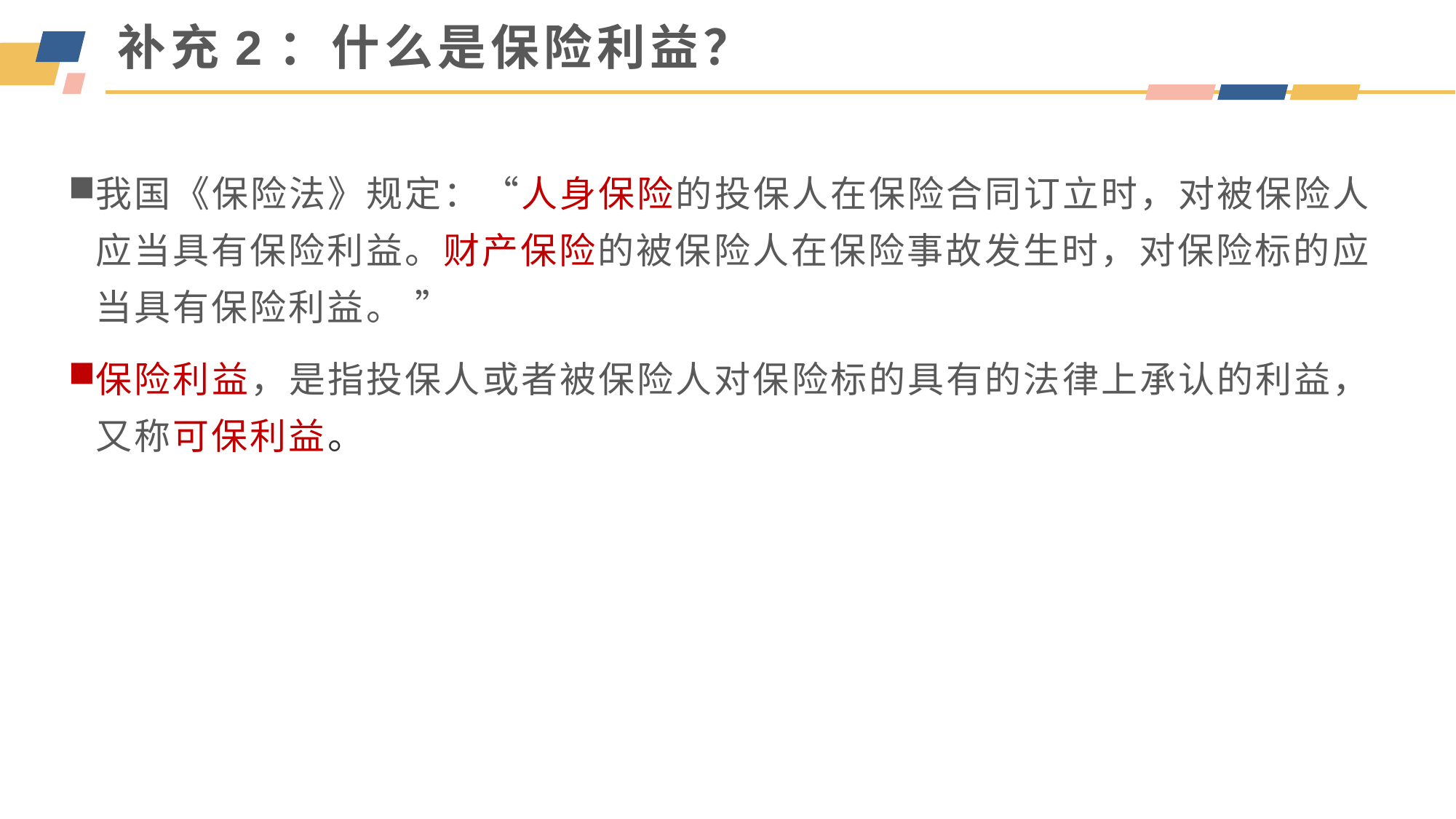

补充2：什么是保险利益？

我国《保险法》规定：“人身保险的投保人在保险合同订立时，对被保险人应当具有保险利益。财产保险的被保险人在保险事故发生时，对保险标的应当具有保险利益。 ”
保险利益，是指投保人或者被保险人对保险标的具有的法律上承认的利益，又称可保利益。